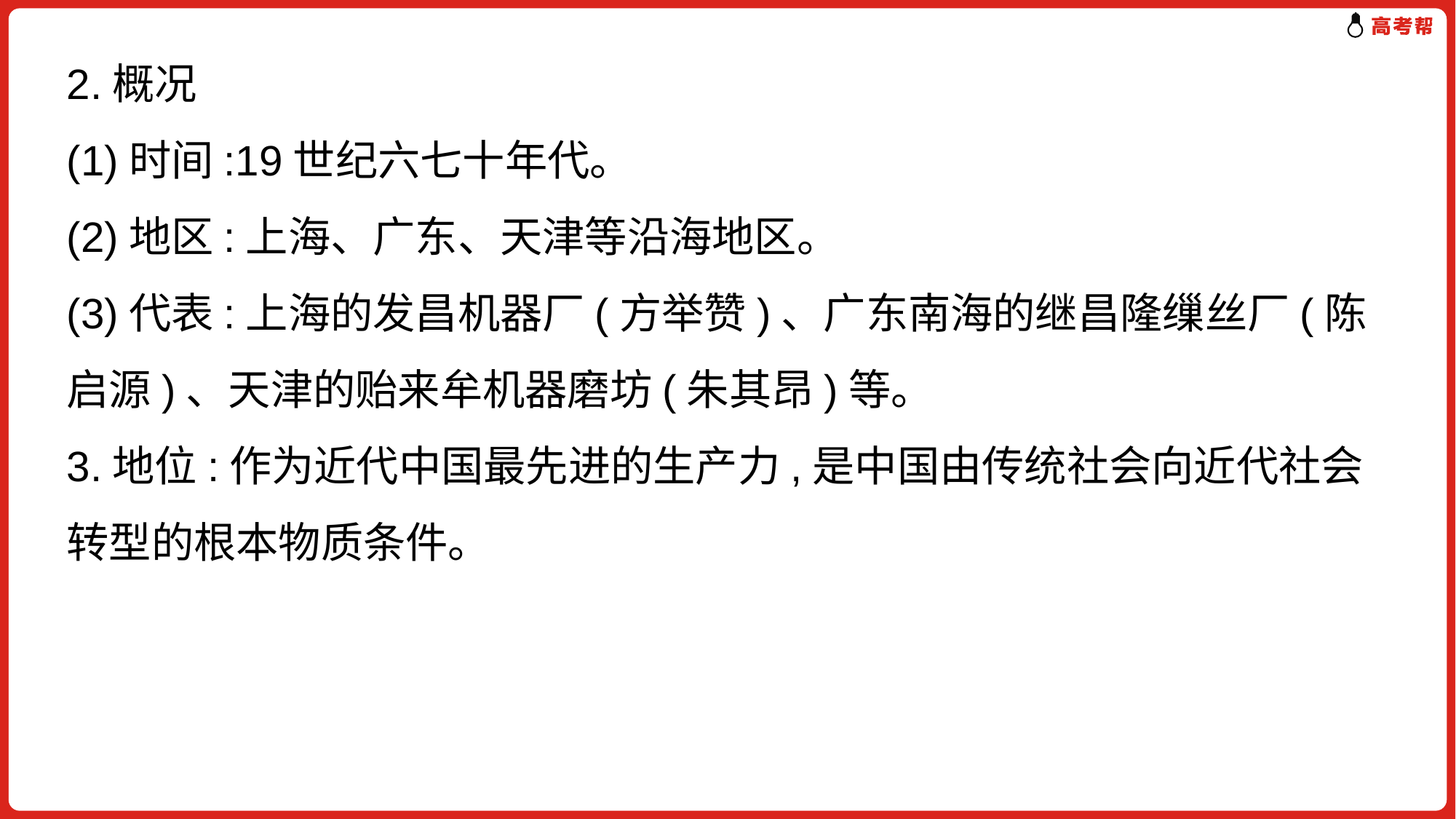

2.概况
(1)时间:19世纪六七十年代。
(2)地区:上海、广东、天津等沿海地区。
(3)代表:上海的发昌机器厂(方举赞)、广东南海的继昌隆缫丝厂(陈启源)、天津的贻来牟机器磨坊(朱其昂)等。
3.地位:作为近代中国最先进的生产力,是中国由传统社会向近代社会转型的根本物质条件。